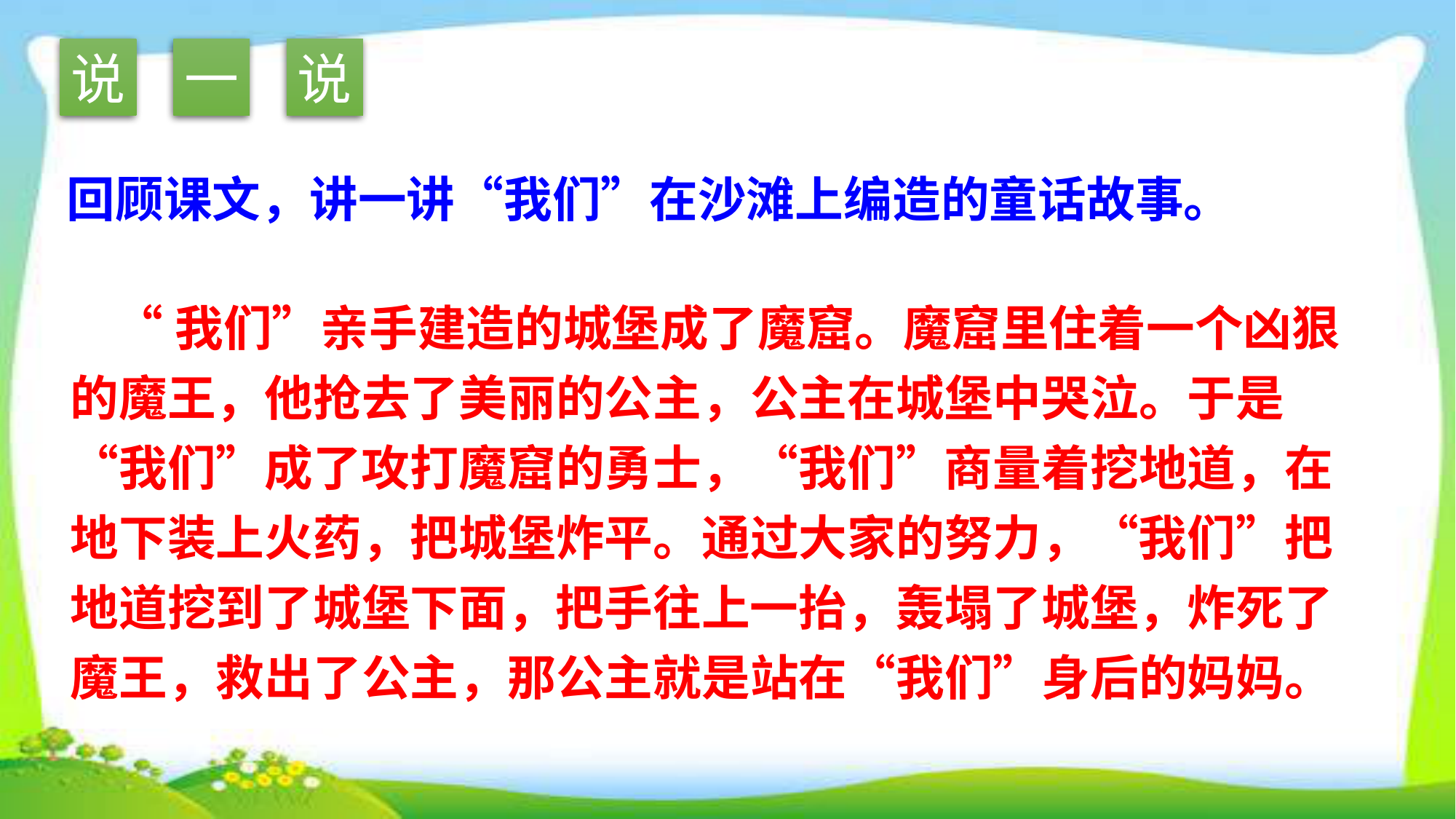

说
一
说
    回顾课文，讲一讲“我们”在沙滩上编造的童话故事。
    “我们”亲手建造的城堡成了魔窟。魔窟里住着一个凶狠的魔王，他抢去了美丽的公主，公主在城堡中哭泣。于是“我们”成了攻打魔窟的勇士，“我们”商量着挖地道，在地下装上火药，把城堡炸平。通过大家的努力，“我们”把地道挖到了城堡下面，把手往上一抬，轰塌了城堡，炸死了魔王，救出了公主，那公主就是站在“我们”身后的妈妈。